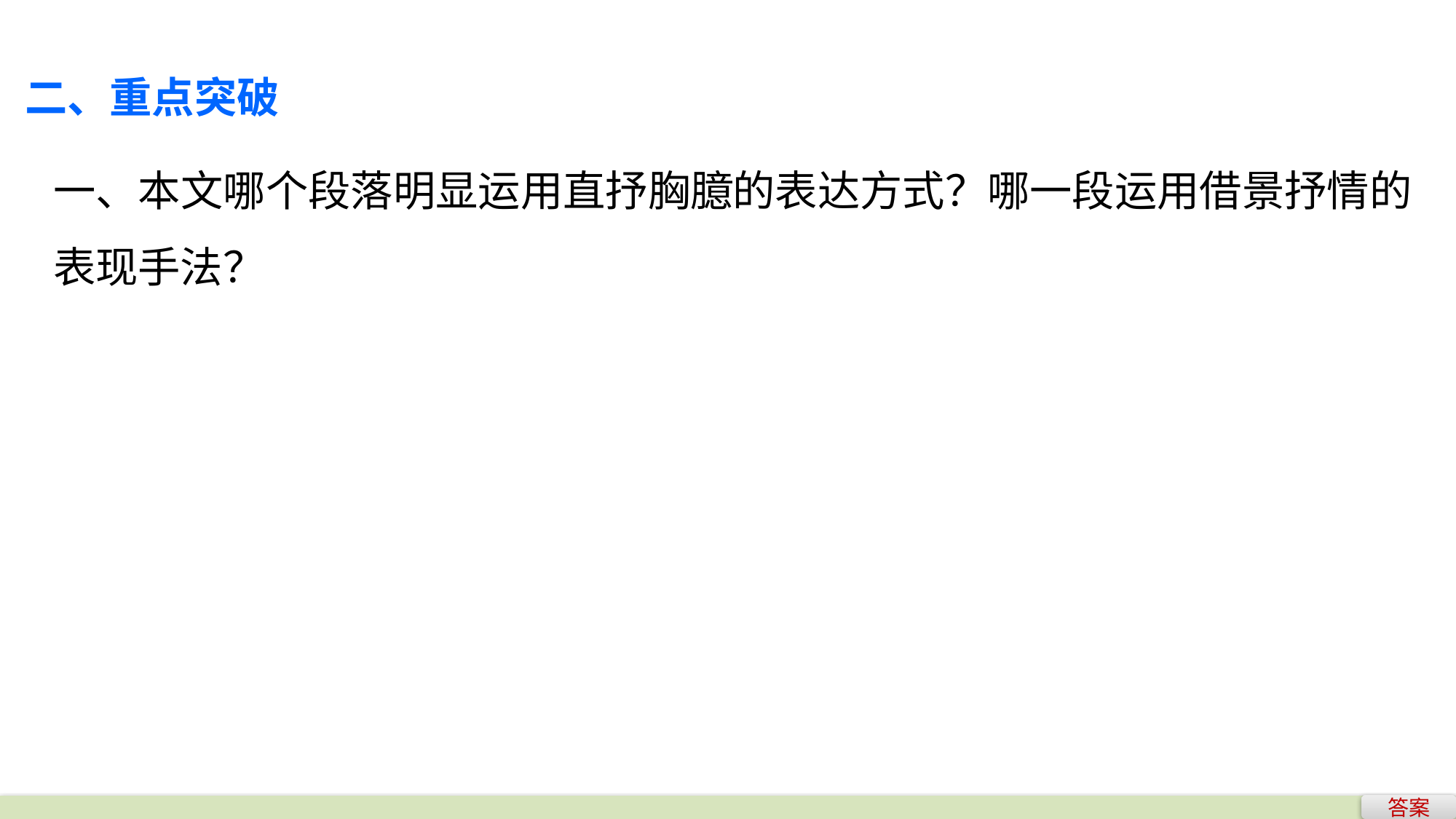

二、重点突破
一、本文哪个段落明显运用直抒胸臆的表达方式？哪一段运用借景抒情的表现手法？
答案